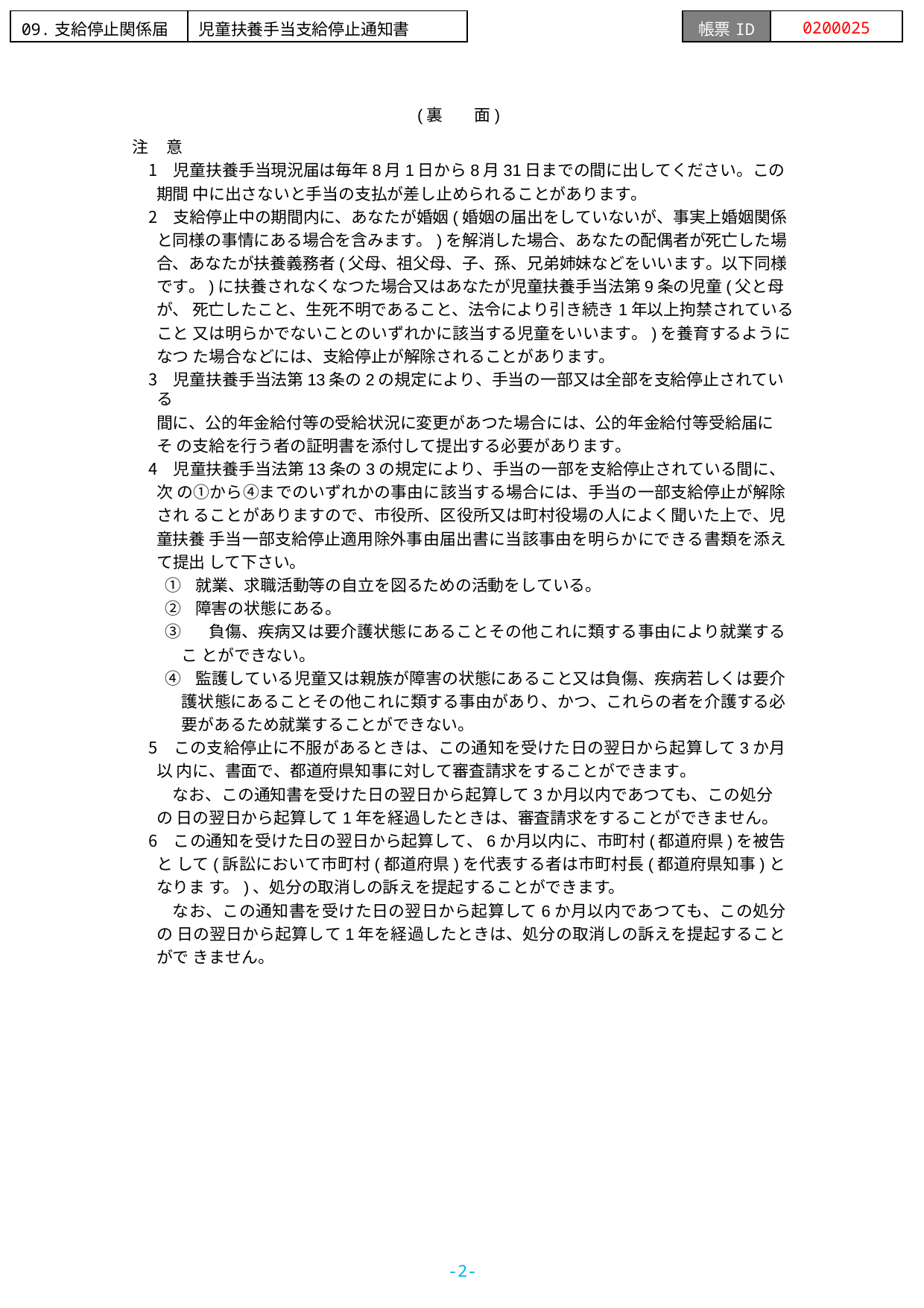

| 09.支給停止関係届 | 児童扶養手当支給停止通知書 |
| --- | --- |
| 帳票ID | 0200025 |
| --- | --- |
(裏	面)
注	意
　児童扶養手当現況届は毎年8月1日から8月31日までの間に出してください。この期間 中に出さないと手当の支払が差し止められることがあります。
　支給停止中の期間内に、あなたが婚姻(婚姻の届出をしていないが、事実上婚姻関係 と同様の事情にある場合を含みます。)を解消した場合、あなたの配偶者が死亡した場 合、あなたが扶養義務者(父母、祖父母、子、孫、兄弟姉妹などをいいます。以下同様 です。)に扶養されなくなつた場合又はあなたが児童扶養手当法第9条の児童(父と母が、 死亡したこと、生死不明であること、法令により引き続き1年以上拘禁されていること 又は明らかでないことのいずれかに該当する児童をいいます。)を養育するようになつ た場合などには、支給停止が解除されることがあります。
　児童扶養手当法第13条の2の規定により、手当の一部又は全部を支給停止されている
間に、公的年金給付等の受給状況に変更があつた場合には、公的年金給付等受給届にそ の支給を行う者の証明書を添付して提出する必要があります。
　児童扶養手当法第13条の3の規定により、手当の一部を支給停止されている間に、次 の①から④までのいずれかの事由に該当する場合には、手当の一部支給停止が解除され ることがありますので、市役所、区役所又は町村役場の人によく聞いた上で、児童扶養 手当一部支給停止適用除外事由届出書に当該事由を明らかにできる書類を添えて提出 して下さい。
① 就業、求職活動等の自立を図るための活動をしている。
② 障害の状態にある。
③　負傷、疾病又は要介護状態にあることその他これに類する事由により就業するこ とができない。
④ 監護している児童又は親族が障害の状態にあること又は負傷、疾病若しくは要介 護状態にあることその他これに類する事由があり、かつ、これらの者を介護する必 要があるため就業することができない。
　この支給停止に不服があるときは、この通知を受けた日の翌日から起算して3か月以 内に、書面で、都道府県知事に対して審査請求をすることができます。
なお、この通知書を受けた日の翌日から起算して3か月以内であつても、この処分の 日の翌日から起算して1年を経過したときは、審査請求をすることができません。
　この通知を受けた日の翌日から起算して、6か月以内に、市町村(都道府県)を被告と して(訴訟において市町村(都道府県)を代表する者は市町村長(都道府県知事)となりま す。)、処分の取消しの訴えを提起することができます。
なお、この通知書を受けた日の翌日から起算して6か月以内であつても、この処分の 日の翌日から起算して1年を経過したときは、処分の取消しの訴えを提起することがで きません。
-2-